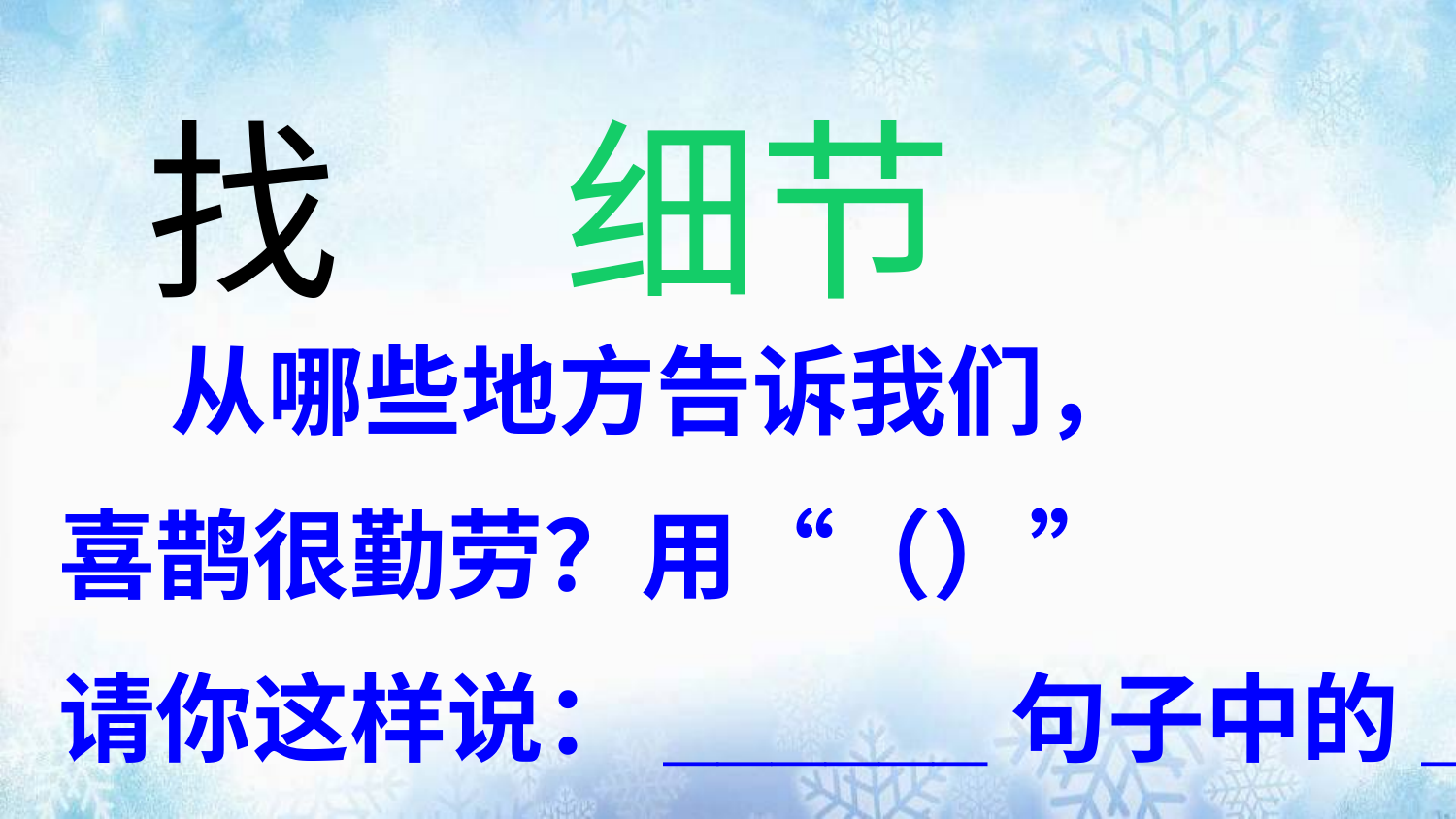

细节
找
    从哪些地方告诉我们，
喜鹊很勤劳？用“（）”
请你这样说：______句子中的______,（字/词/句），
            让我感受到______。